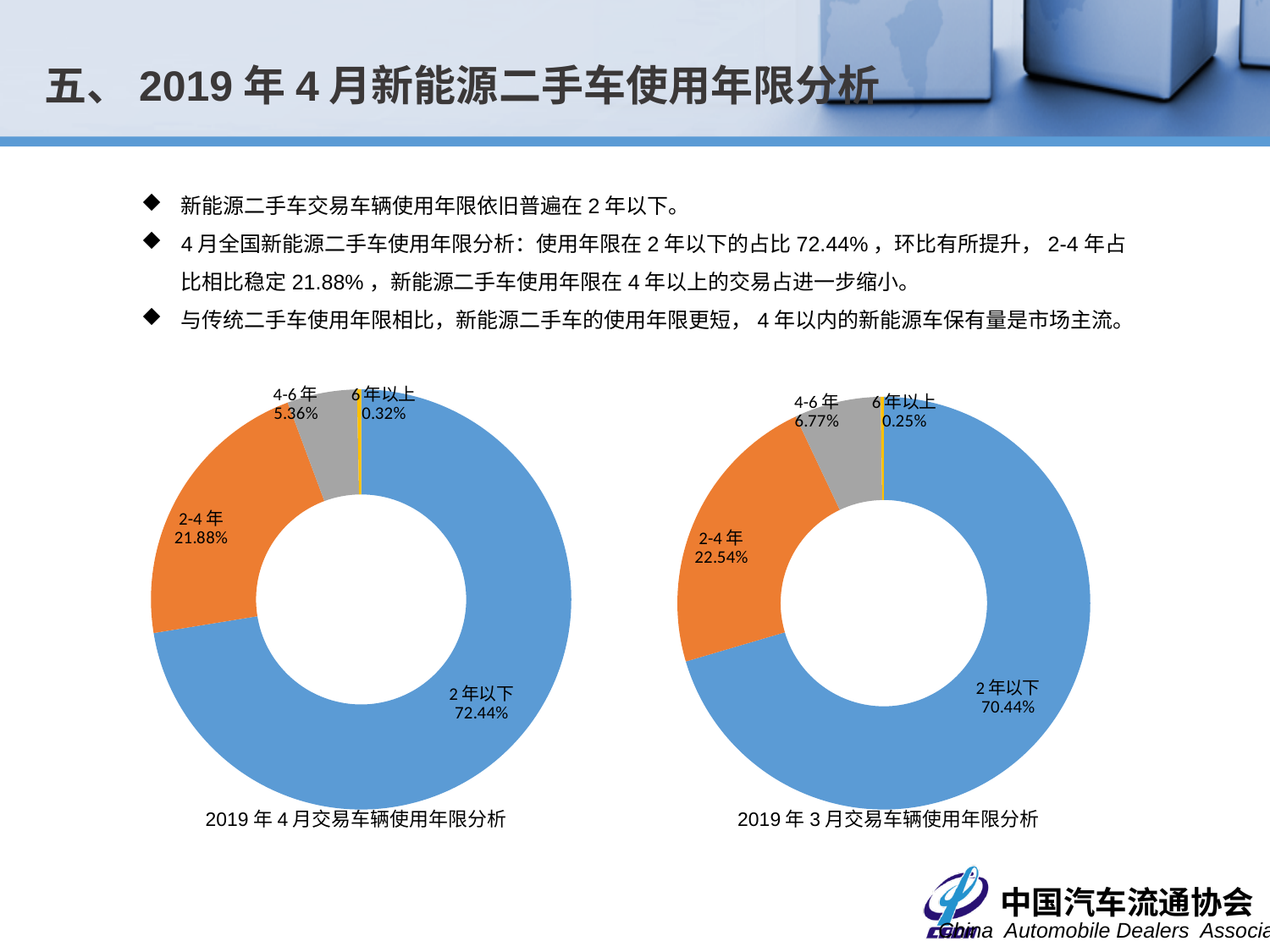

五、2019年4月新能源二手车使用年限分析
新能源二手车交易车辆使用年限依旧普遍在2年以下。
4月全国新能源二手车使用年限分析：使用年限在2年以下的占比72.44%，环比有所提升，2-4年占比相比稳定21.88%，新能源二手车使用年限在4年以上的交易占进一步缩小。
与传统二手车使用年限相比，新能源二手车的使用年限更短，4年以内的新能源车保有量是市场主流。

### Chart

| Category |  |
|---|---|
| 2年以下 | 1824.0 |
| 2-4年 | 551.0 |
| 4-6年 | 135.0 |
| 6年以上 | 8.0 |

### Chart

| Category |  |
|---|---|
| 2年以下 | 1706.0 |
| 2-4年 | 546.0 |
| 4-6年 | 164.0 |
| 6年以上 | 6.0 |
2019年4月交易车辆使用年限分析
2019年3月交易车辆使用年限分析